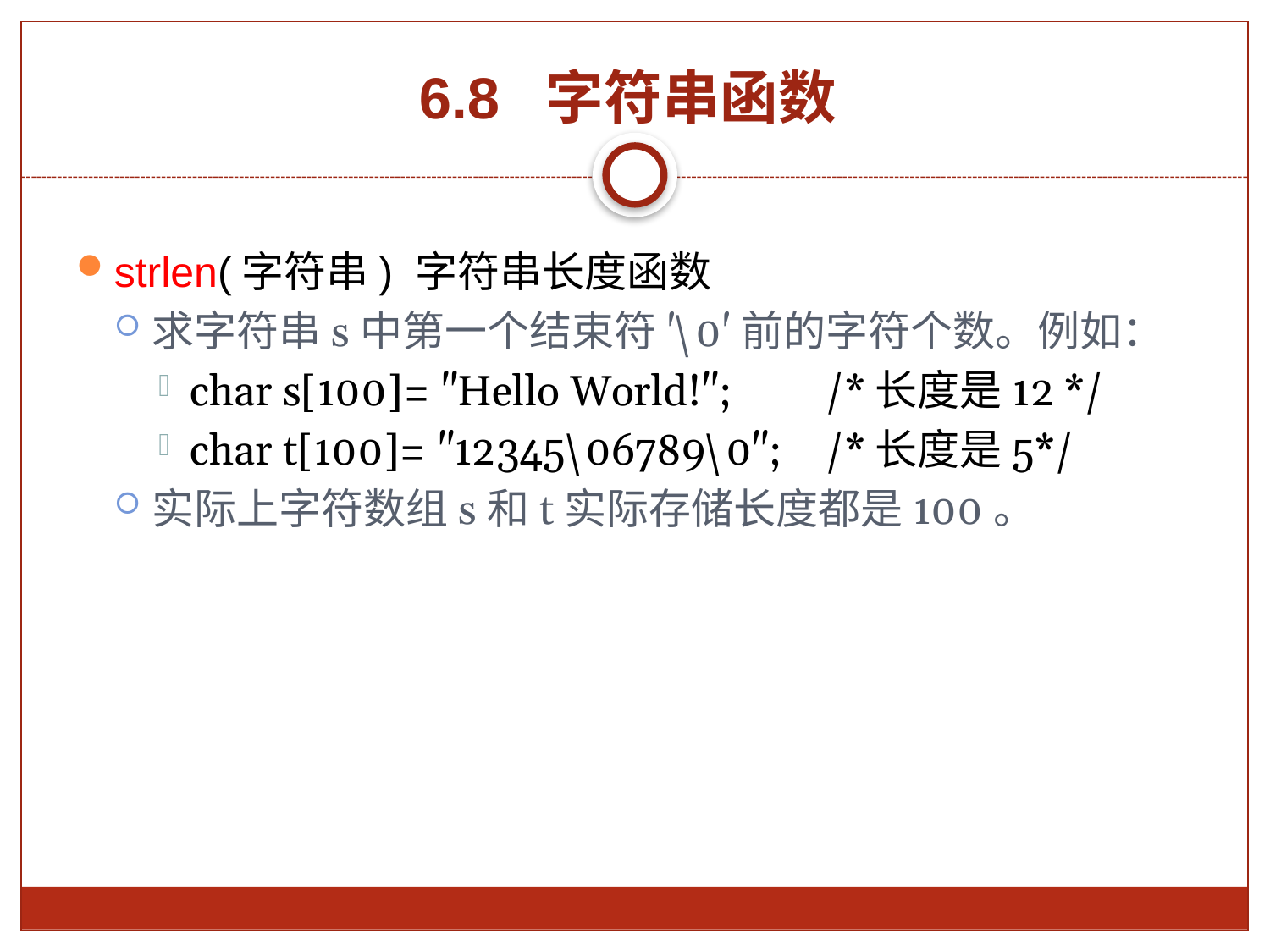

# 6.8  字符串函数
strlen(字符串) 字符串长度函数
求字符串s中第一个结束符'\0'前的字符个数。例如：
char s[100]= "Hello World!";  	/*长度是12 */
char t[100]= "12345\06789\0"; 	/*长度是5*/
实际上字符数组s和t实际存储长度都是100。